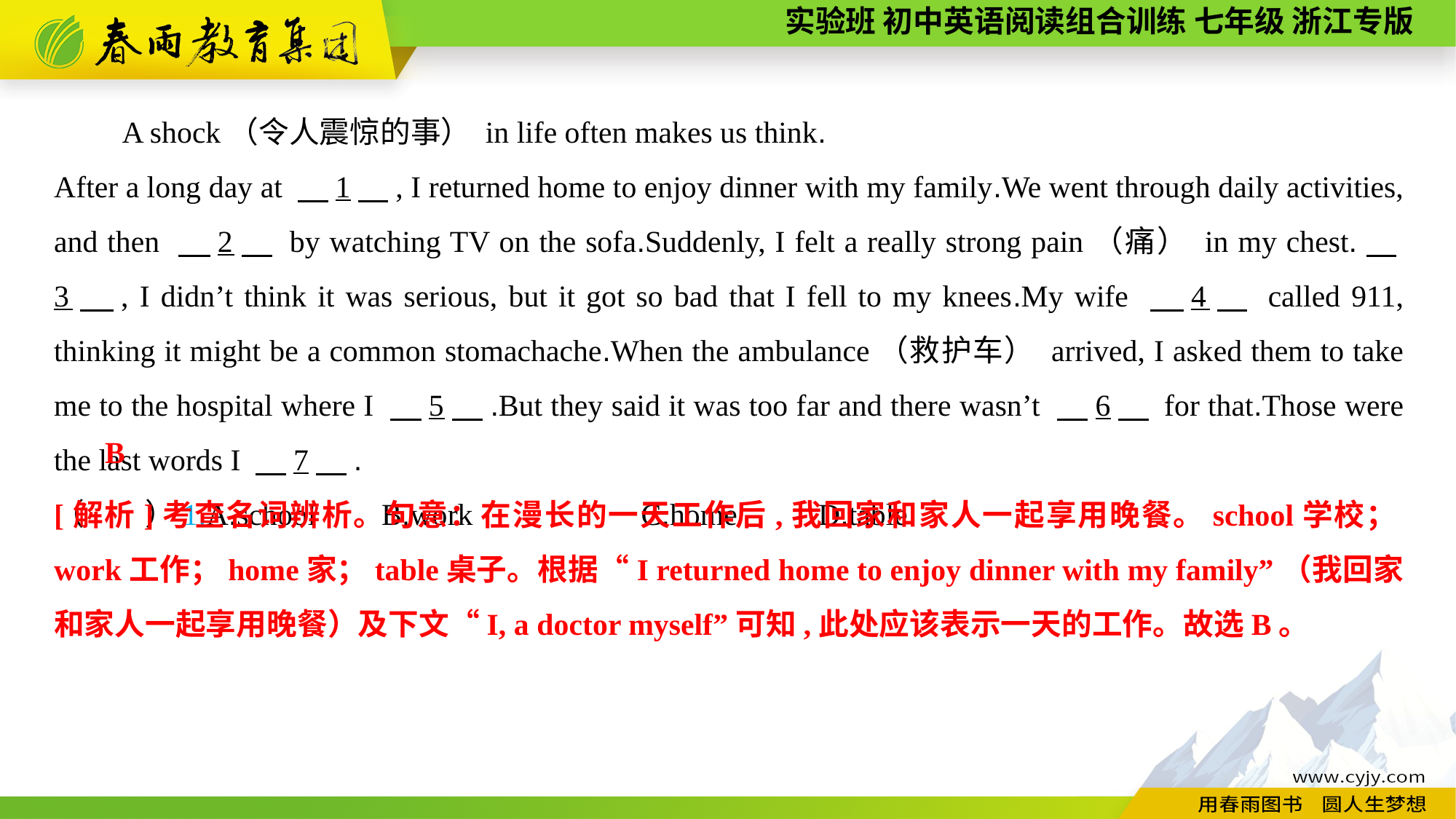

A shock（令人震惊的事） in life often makes us think.
After a long day at 　1　, I returned home to enjoy dinner with my family.We went through daily activities, and then 　2　 by watching TV on the sofa.Suddenly, I felt a really strong pain（痛） in my chest.　3　, I didn’t think it was serious, but it got so bad that I fell to my knees.My wife 　4　 called 911, thinking it might be a common stomachache.When the ambulance（救护车） arrived, I asked them to take me to the hospital where I 　5　.But they said it was too far and there wasn’t 　6　 for that.Those were the last words I 　7　.
（　　）1.A.school	B.work                      C.home	D.table
B
[解析]考查名词辨析。句意：在漫长的一天工作后,我回家和家人一起享用晚餐。school学校；work工作；home家；table桌子。根据“I returned home to enjoy dinner with my family”（我回家和家人一起享用晚餐）及下文“I, a doctor myself”可知,此处应该表示一天的工作。故选B。